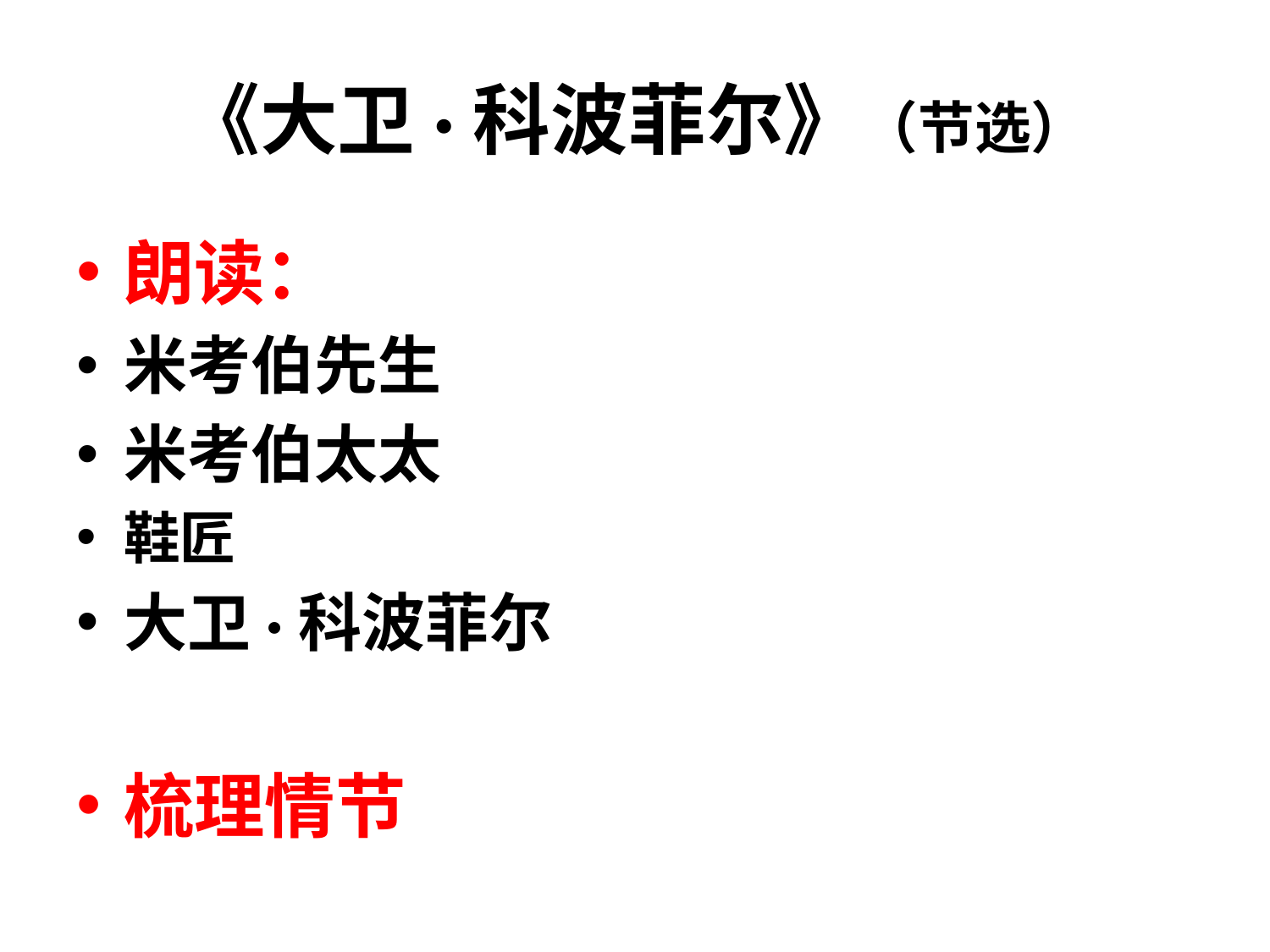

# 《大卫·科波菲尔》（节选）
朗读：
米考伯先生
米考伯太太
鞋匠
大卫·科波菲尔

梳理情节